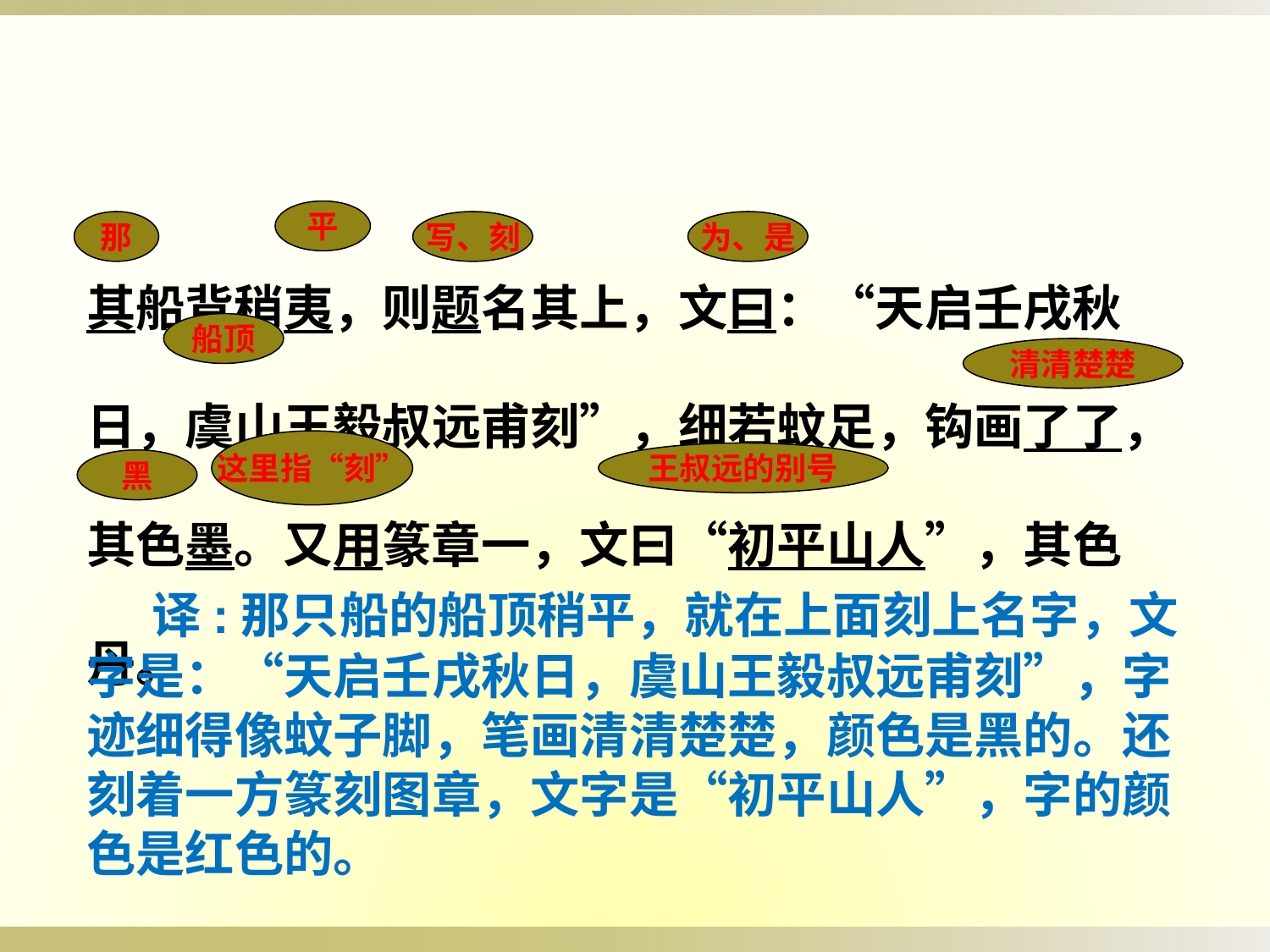

平
其船背稍夷，则题名其上，文曰：“天启壬戌秋日，虞山王毅叔远甫刻”，细若蚊足，钩画了了，其色墨。又用篆章一，文曰“初平山人”，其色丹。

那
写、刻
为、是
船顶
清清楚楚
这里指“刻”
王叔远的别号
黑
    译:那只船的船顶稍平，就在上面刻上名字，文字是：“天启壬戌秋日，虞山王毅叔远甫刻”，字迹细得像蚊子脚，笔画清清楚楚，颜色是黑的。还刻着一方篆刻图章，文字是“初平山人”，字的颜色是红色的。